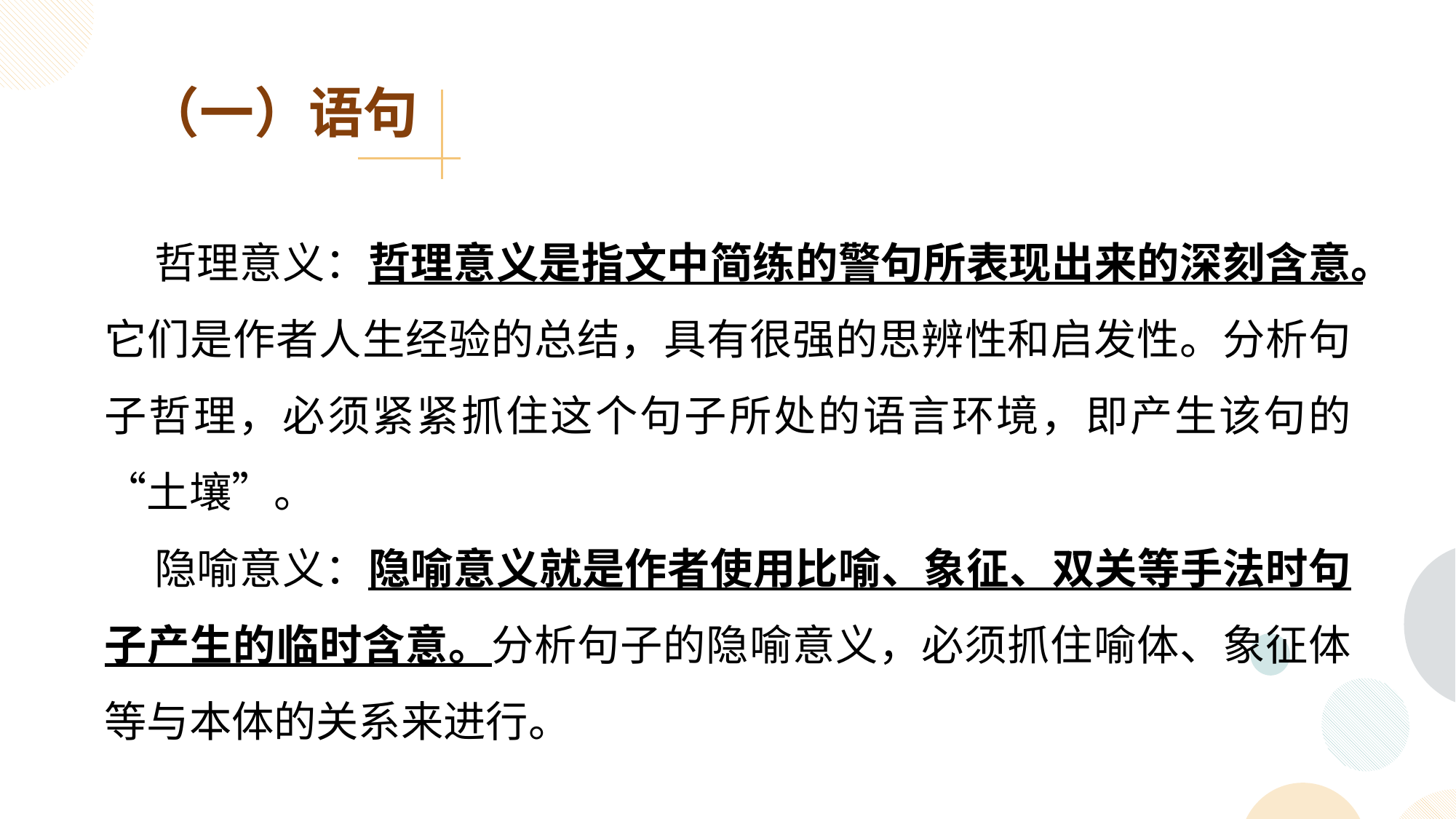

（一）语句
    哲理意义：哲理意义是指文中简练的警句所表现出来的深刻含意。它们是作者人生经验的总结，具有很强的思辨性和启发性。分析句子哲理，必须紧紧抓住这个句子所处的语言环境，即产生该句的“土壤”。
    隐喻意义：隐喻意义就是作者使用比喻、象征、双关等手法时句子产生的临时含意。分析句子的隐喻意义，必须抓住喻体、象征体等与本体的关系来进行。